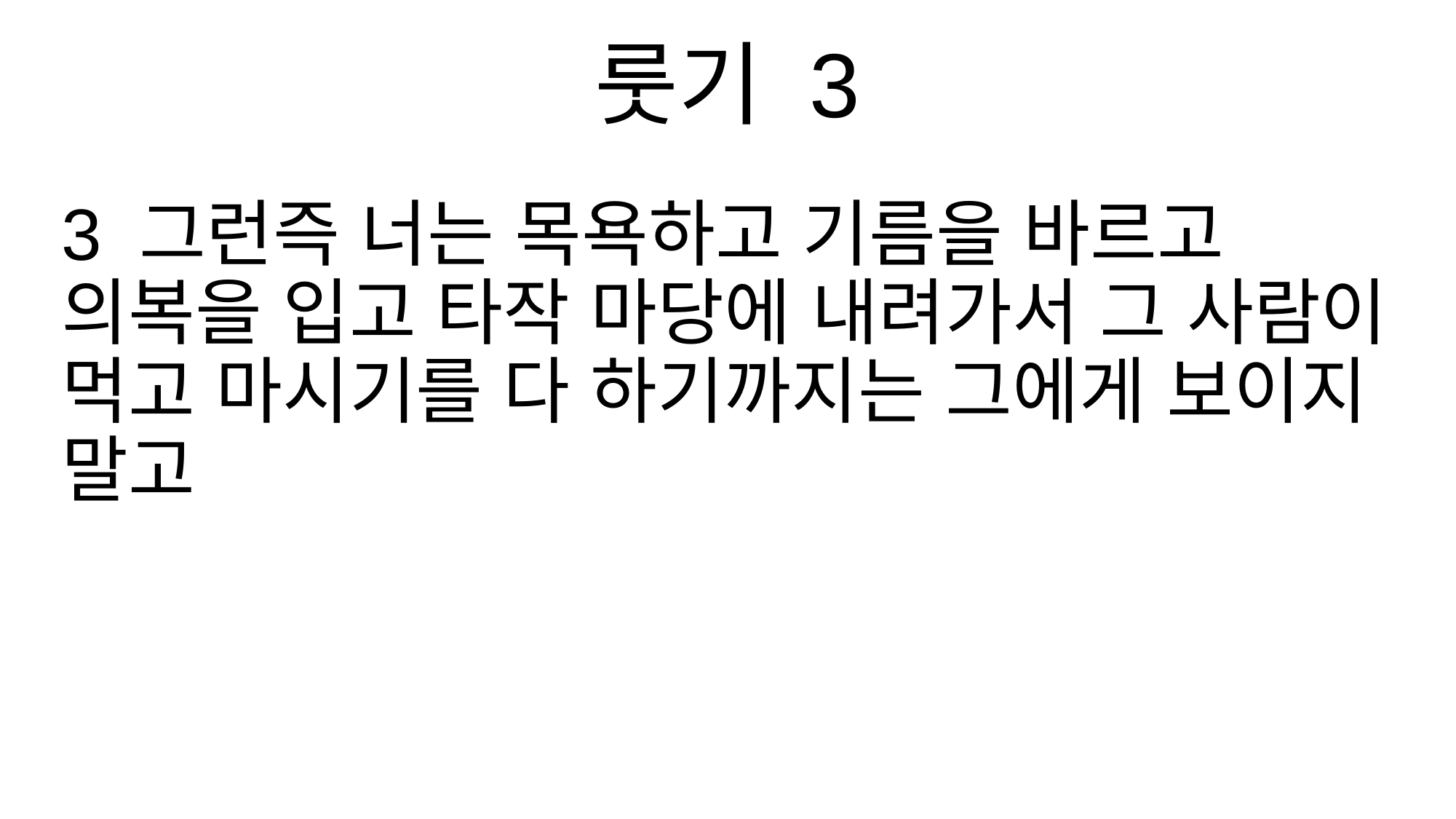

룻기 3
3 그런즉 너는 목욕하고 기름을 바르고 의복을 입고 타작 마당에 내려가서 그 사람이 먹고 마시기를 다 하기까지는 그에게 보이지 말고